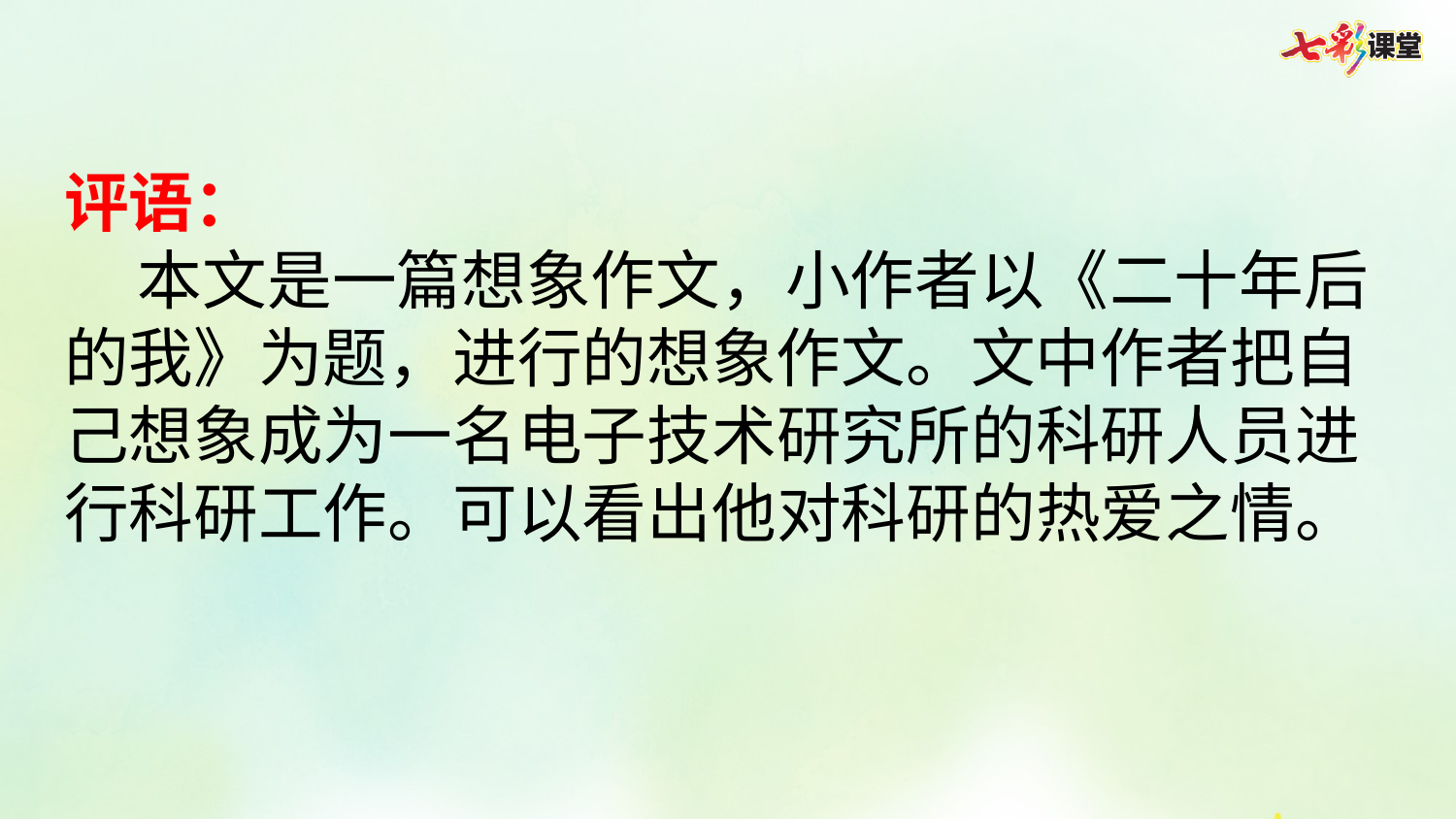

评语：
    本文是一篇想象作文，小作者以《二十年后的我》为题，进行的想象作文。文中作者把自己想象成为一名电子技术研究所的科研人员进行科研工作。可以看出他对科研的热爱之情。